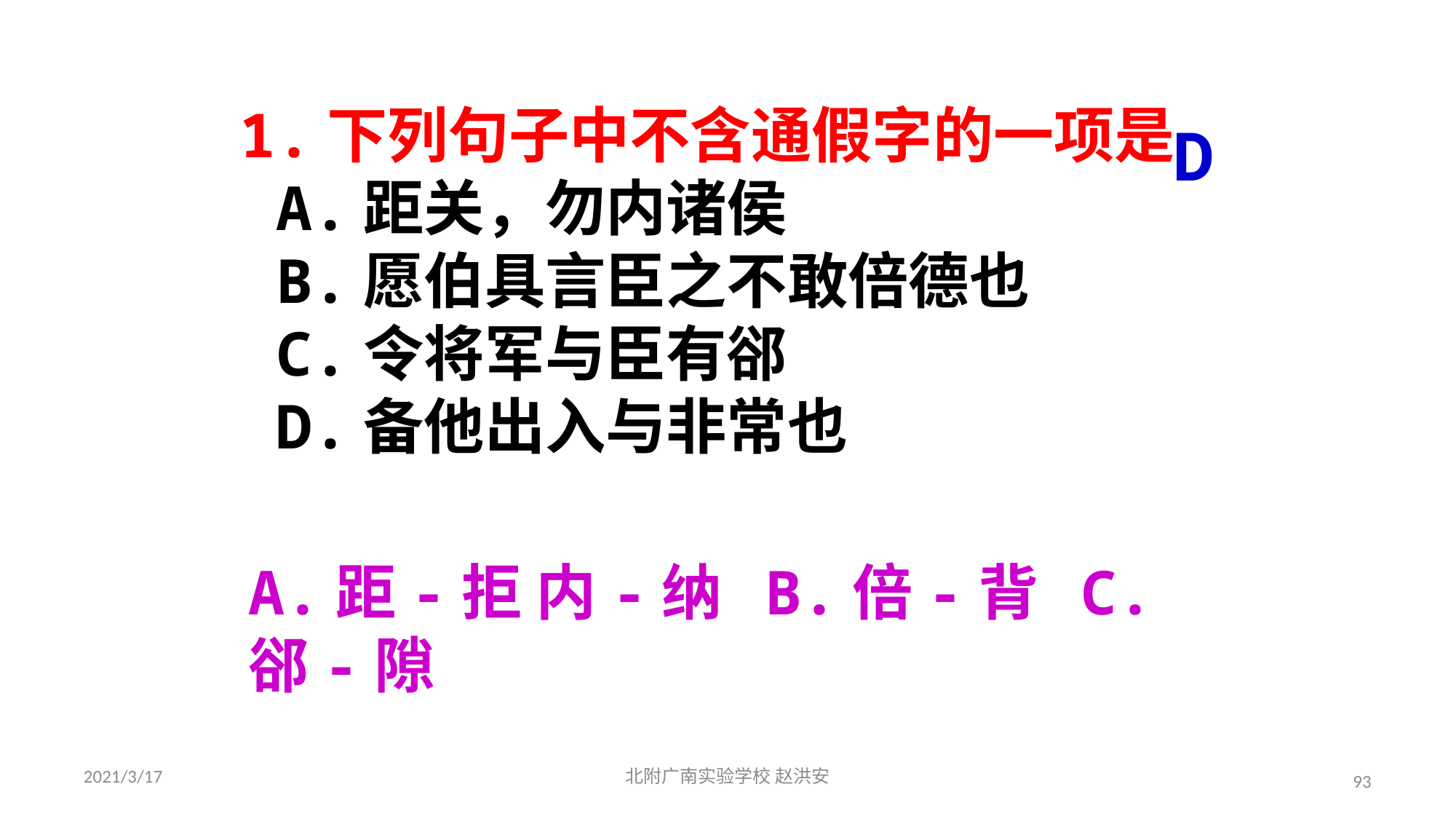

1.下列句子中不含通假字的一项是
 A.距关，勿内诸侯
 B.愿伯具言臣之不敢倍德也
 C.令将军与臣有郤
 D.备他出入与非常也
D
A.距-拒 内-纳  B.倍-背  C.郤-隙
2021/3/17
北附广南实验学校 赵洪安
93